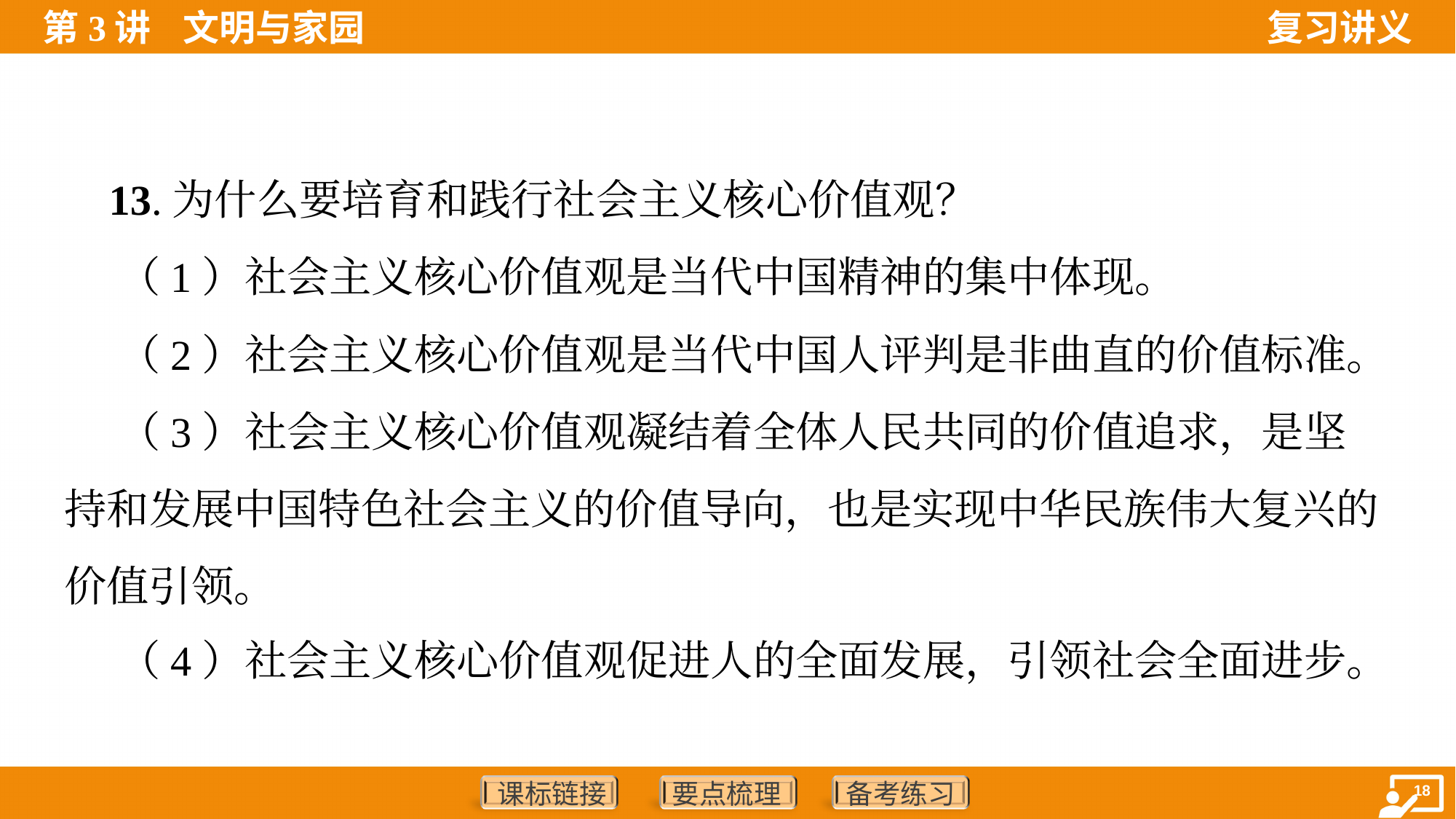

13.为什么要培育和践行社会主义核心价值观？
    （1）社会主义核心价值观是当代中国精神的集中体现。
    （2）社会主义核心价值观是当代中国人评判是非曲直的价值标准。
    （3）社会主义核心价值观凝结着全体人民共同的价值追求，是坚
持和发展中国特色社会主义的价值导向，也是实现中华民族伟大复兴的
价值引领。
    （4）社会主义核心价值观促进人的全面发展，引领社会全面进步。